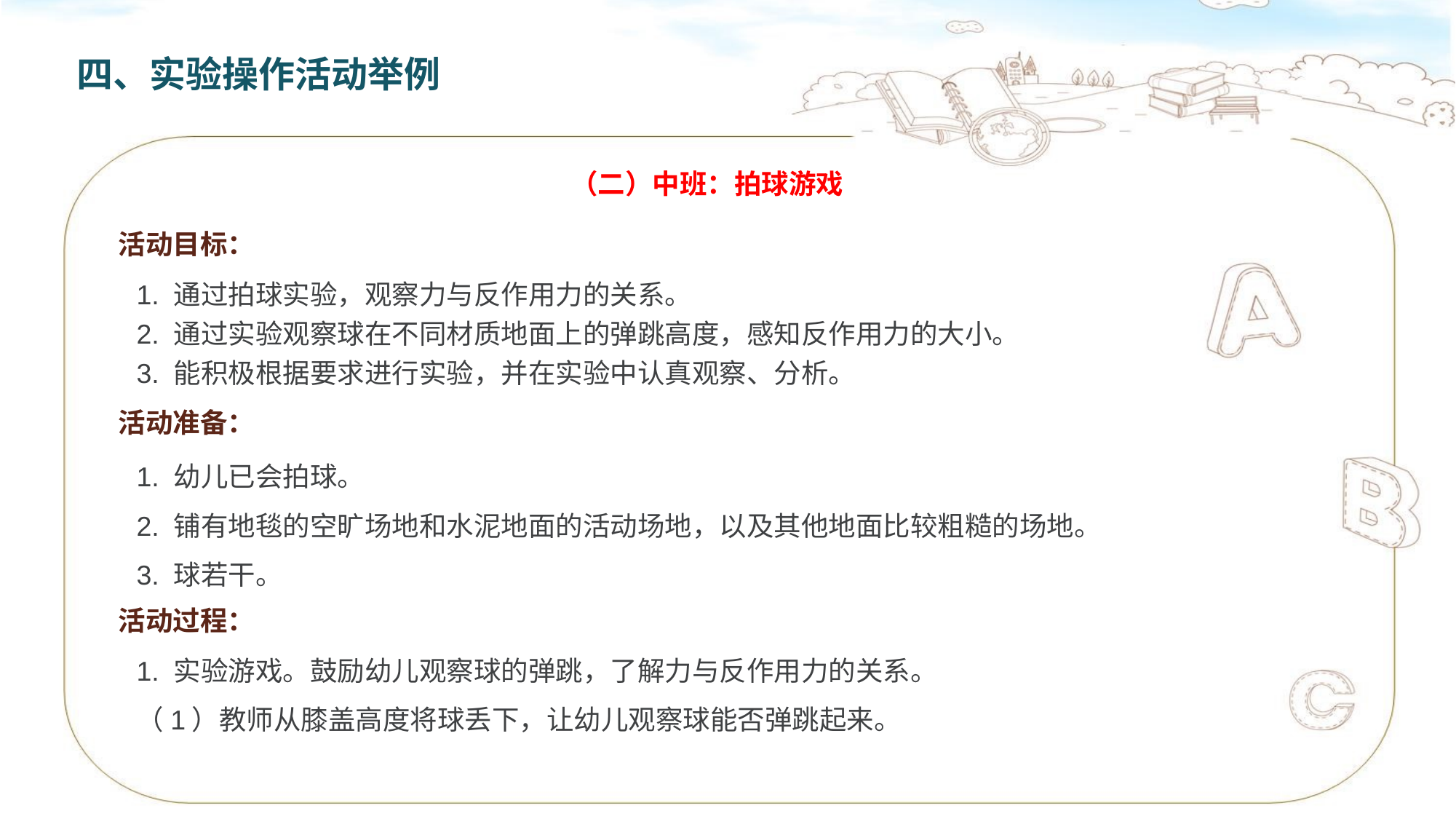

四、实验操作活动举例
（二）中班：拍球游戏
活动目标：
1. 通过拍球实验，观察力与反作用力的关系。
2. 通过实验观察球在不同材质地面上的弹跳高度，感知反作用力的大小。
3. 能积极根据要求进行实验，并在实验中认真观察、分析。
活动准备：
1. 幼儿已会拍球。
2. 铺有地毯的空旷场地和水泥地面的活动场地，以及其他地面比较粗糙的场地。
3. 球若干。
活动过程：
1. 实验游戏。鼓励幼儿观察球的弹跳，了解力与反作用力的关系。
（1）教师从膝盖高度将球丢下，让幼儿观察球能否弹跳起来。